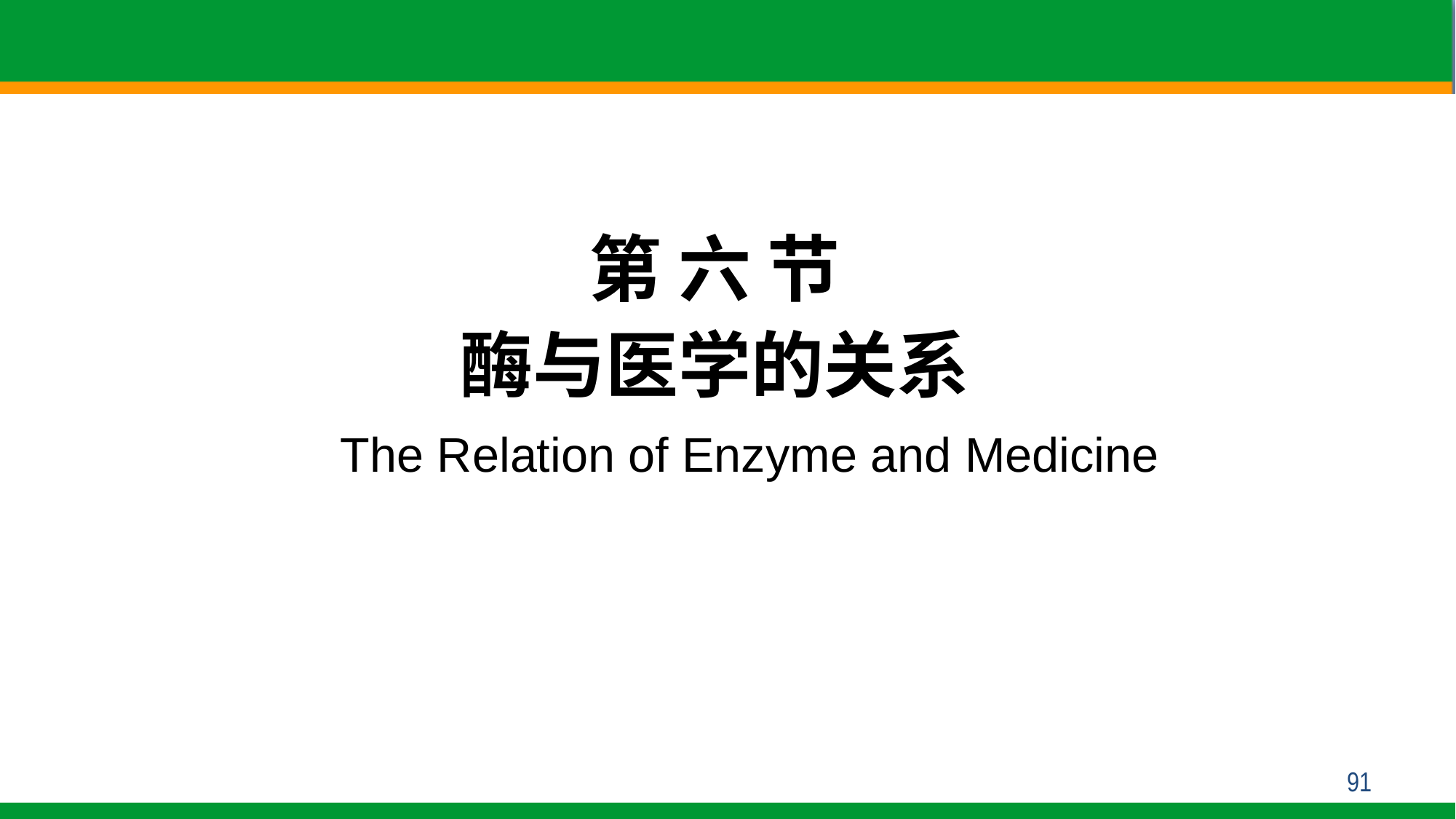

第 六 节
酶与医学的关系
The Relation of Enzyme and Medicine
91